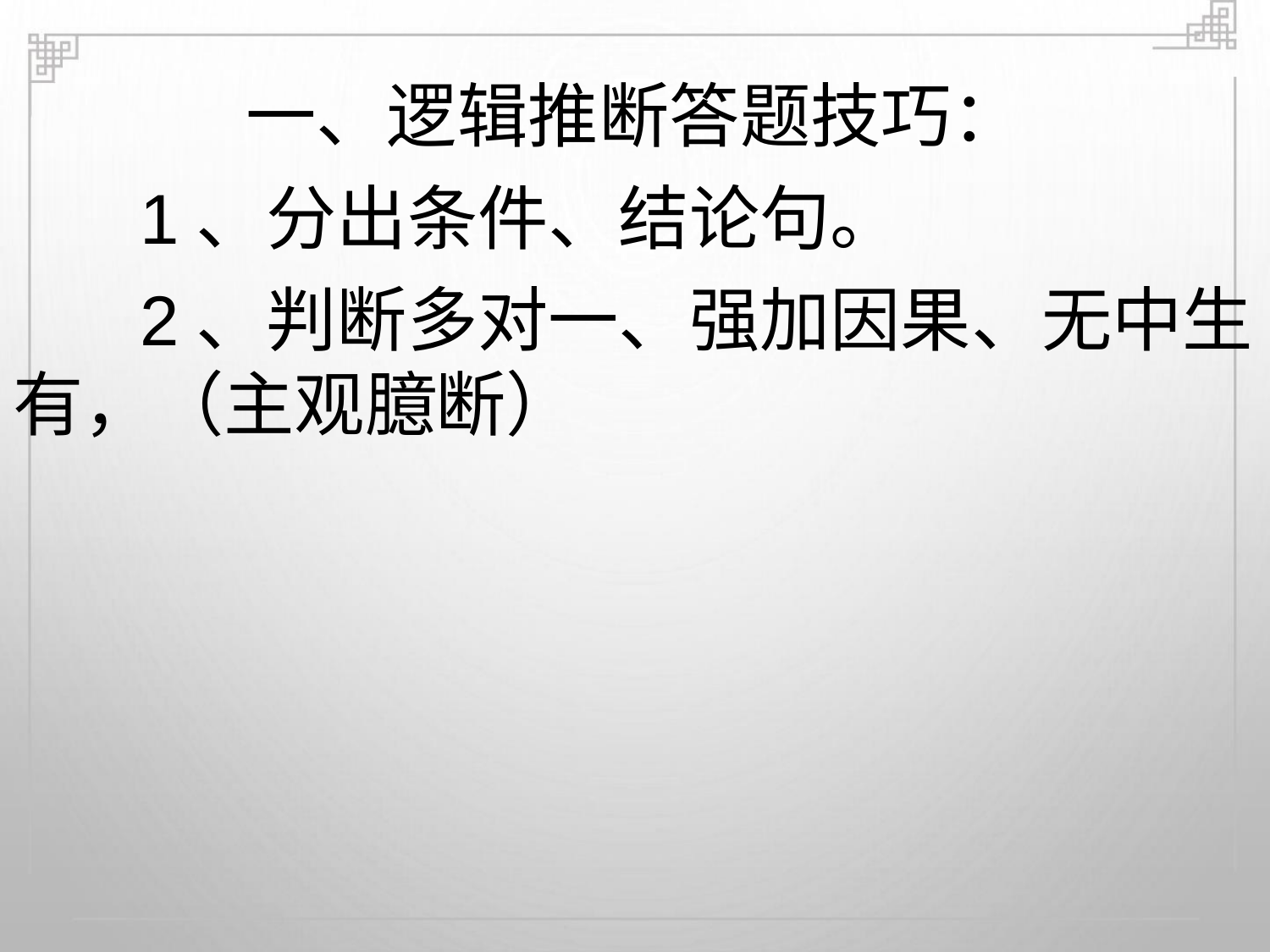

一、逻辑推断答题技巧：
1、分出条件、结论句。
2、判断多对一、强加因果、无中生
有，（主观臆断）